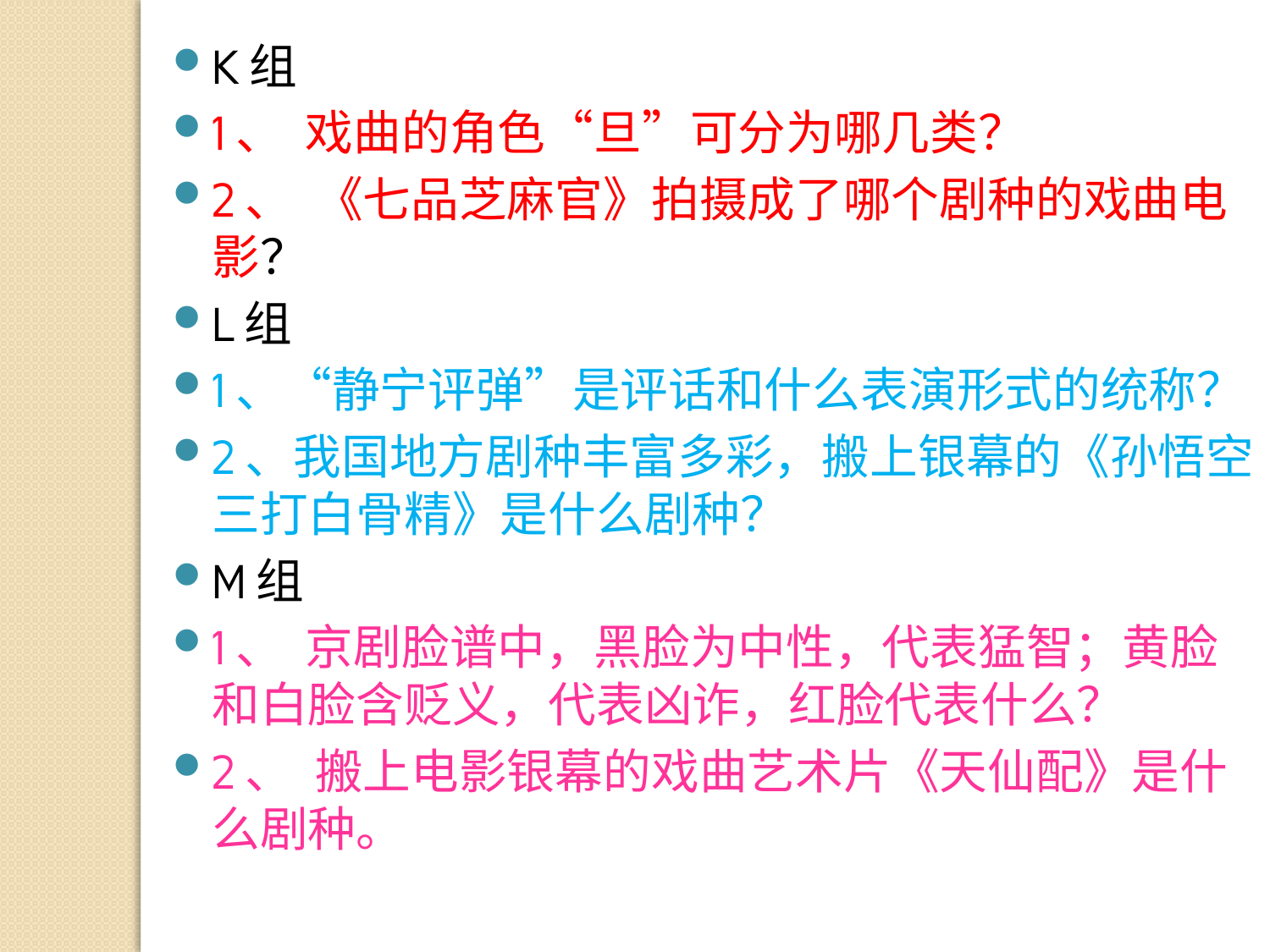

K组
1、  戏曲的角色“旦”可分为哪几类？
2、  《七品芝麻官》拍摄成了哪个剧种的戏曲电影？
L组
1、“静宁评弹”是评话和什么表演形式的统称？
2、我国地方剧种丰富多彩，搬上银幕的《孙悟空三打白骨精》是什么剧种？
M组
1、  京剧脸谱中，黑脸为中性，代表猛智；黄脸和白脸含贬义，代表凶诈，红脸代表什么？
2、  搬上电影银幕的戏曲艺术片《天仙配》是什么剧种。